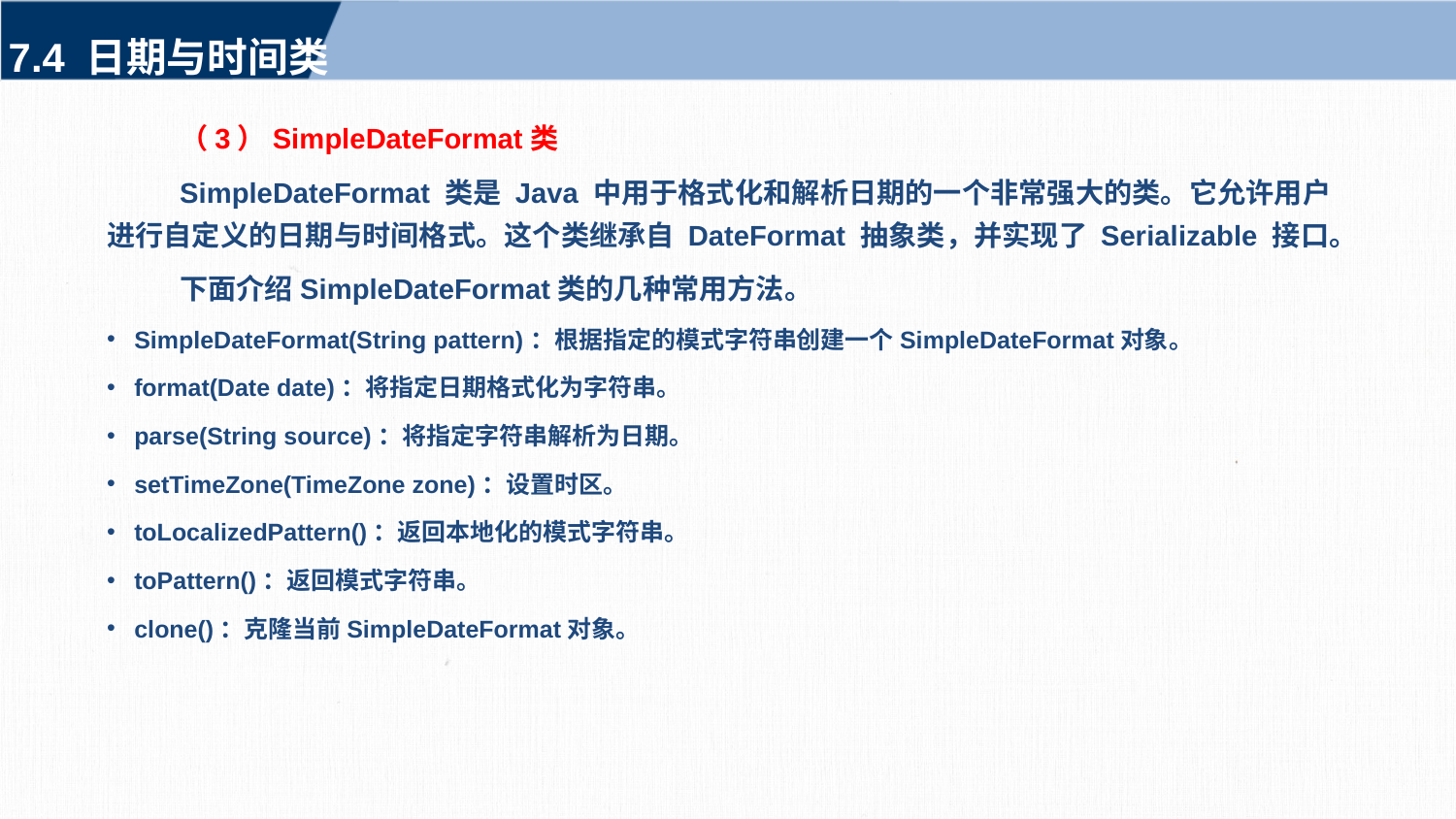

7.4 日期与时间类

（3）SimpleDateFormat类
SimpleDateFormat 类是 Java 中用于格式化和解析日期的一个非常强大的类。它允许用户进行自定义的日期与时间格式。这个类继承自 DateFormat 抽象类，并实现了 Serializable 接口。
下面介绍SimpleDateFormat类的几种常用方法。
SimpleDateFormat(String pattern)：根据指定的模式字符串创建一个SimpleDateFormat对象。
format(Date date)：将指定日期格式化为字符串。
parse(String source)：将指定字符串解析为日期。
setTimeZone(TimeZone zone)：设置时区。
toLocalizedPattern()：返回本地化的模式字符串。
toPattern()：返回模式字符串。
clone()：克隆当前SimpleDateFormat对象。